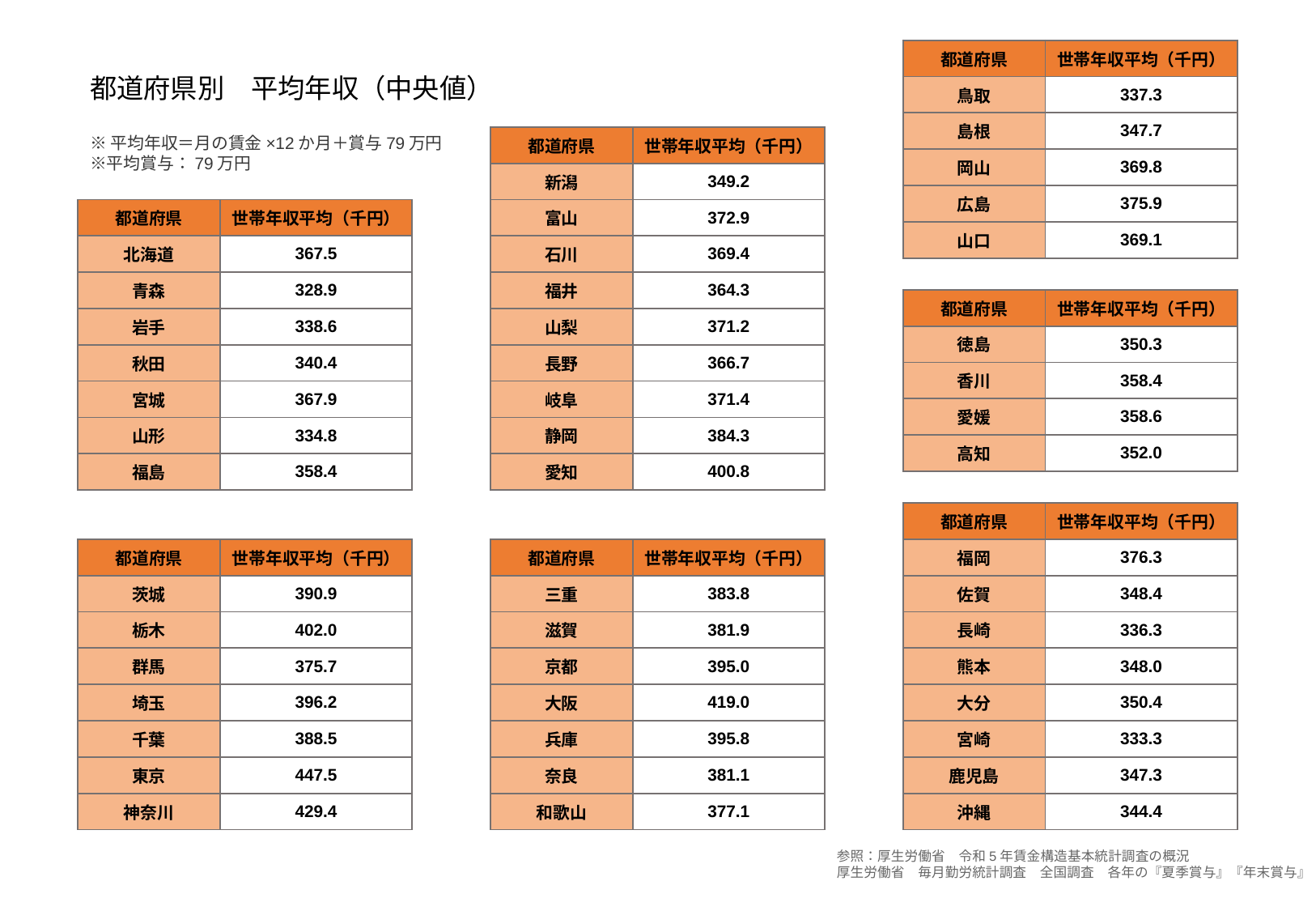

| 都道府県 | 世帯年収平均（千円） |
| --- | --- |
| 鳥取 | 337.3 |
| 島根 | 347.7 |
| 岡山 | 369.8 |
| 広島 | 375.9 |
| 山口 | 369.1 |
都道府県別　平均年収（中央値）
※平均年収＝月の賃金×12か月＋賞与79万円
※平均賞与：79万円
| 都道府県 | 世帯年収平均（千円） |
| --- | --- |
| 新潟 | 349.2 |
| 富山 | 372.9 |
| 石川 | 369.4 |
| 福井 | 364.3 |
| 山梨 | 371.2 |
| 長野 | 366.7 |
| 岐阜 | 371.4 |
| 静岡 | 384.3 |
| 愛知 | 400.8 |
| 都道府県 | 世帯年収平均（千円） |
| --- | --- |
| 北海道 | 367.5 |
| 青森 | 328.9 |
| 岩手 | 338.6 |
| 秋田 | 340.4 |
| 宮城 | 367.9 |
| 山形 | 334.8 |
| 福島 | 358.4 |
| 都道府県 | 世帯年収平均（千円） |
| --- | --- |
| 徳島 | 350.3 |
| 香川 | 358.4 |
| 愛媛 | 358.6 |
| 高知 | 352.0 |
| 都道府県 | 世帯年収平均（千円） |
| --- | --- |
| 福岡 | 376.3 |
| 佐賀 | 348.4 |
| 長崎 | 336.3 |
| 熊本 | 348.0 |
| 大分 | 350.4 |
| 宮崎 | 333.3 |
| 鹿児島 | 347.3 |
| 沖縄 | 344.4 |
| 都道府県 | 世帯年収平均（千円） |
| --- | --- |
| 茨城 | 390.9 |
| 栃木 | 402.0 |
| 群馬 | 375.7 |
| 埼玉 | 396.2 |
| 千葉 | 388.5 |
| 東京 | 447.5 |
| 神奈川 | 429.4 |
| 都道府県 | 世帯年収平均（千円） |
| --- | --- |
| 三重 | 383.8 |
| 滋賀 | 381.9 |
| 京都 | 395.0 |
| 大阪 | 419.0 |
| 兵庫 | 395.8 |
| 奈良 | 381.1 |
| 和歌山 | 377.1 |
参照：厚生労働省　令和5年賃金構造基本統計調査の概況
厚生労働省　毎月勤労統計調査　全国調査　各年の『夏季賞与』『年末賞与』